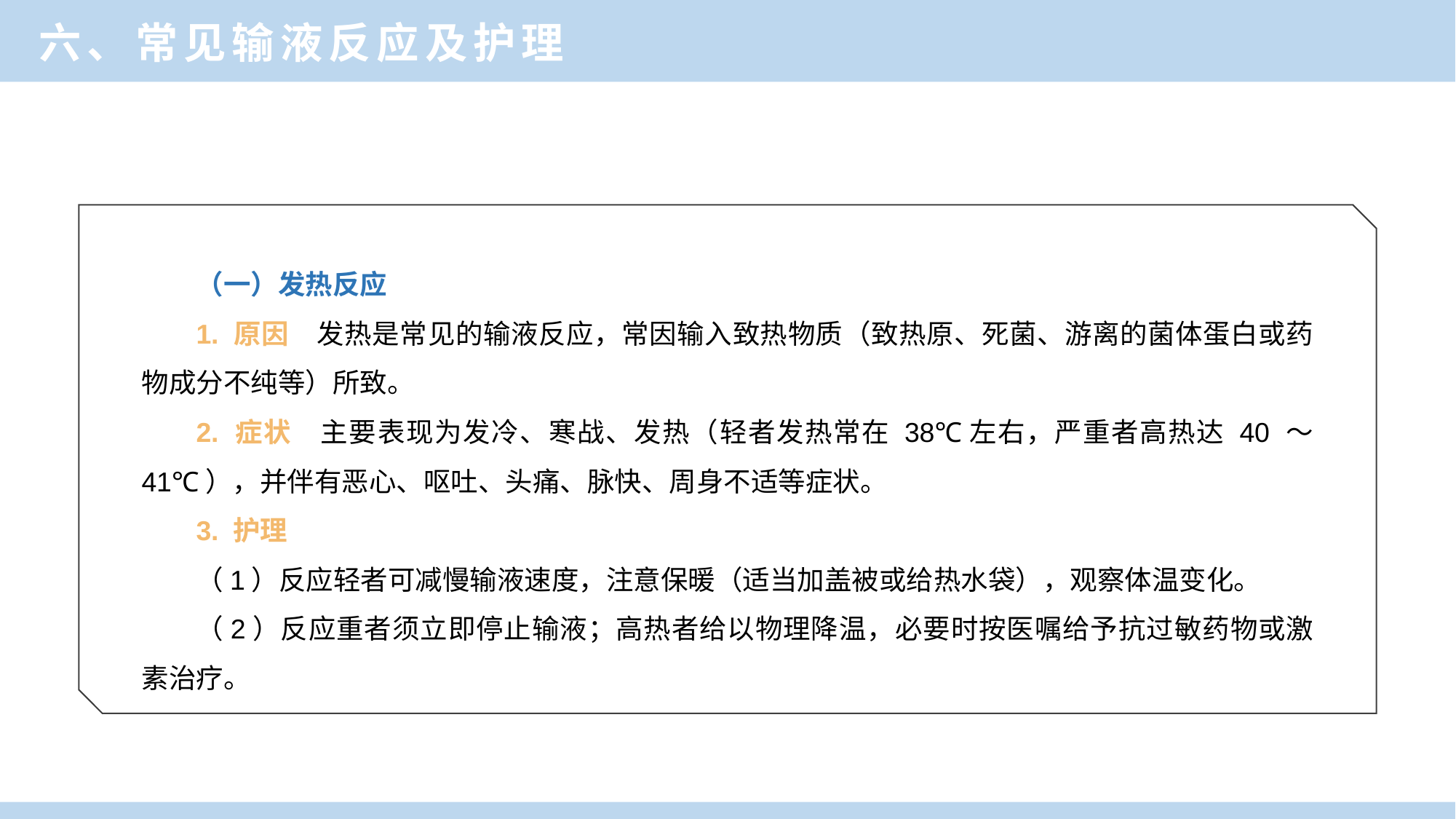

六、常见输液反应及护理

（一）发热反应
1. 原因　发热是常见的输液反应，常因输入致热物质（致热原、死菌、游离的菌体蛋白或药物成分不纯等）所致。
2. 症状　主要表现为发冷、寒战、发热（轻者发热常在 38℃左右，严重者高热达 40 ～ 41℃），并伴有恶心、呕吐、头痛、脉快、周身不适等症状。
3. 护理
（1）反应轻者可减慢输液速度，注意保暖（适当加盖被或给热水袋），观察体温变化。
（2）反应重者须立即停止输液；高热者给以物理降温，必要时按医嘱给予抗过敏药物或激素治疗。